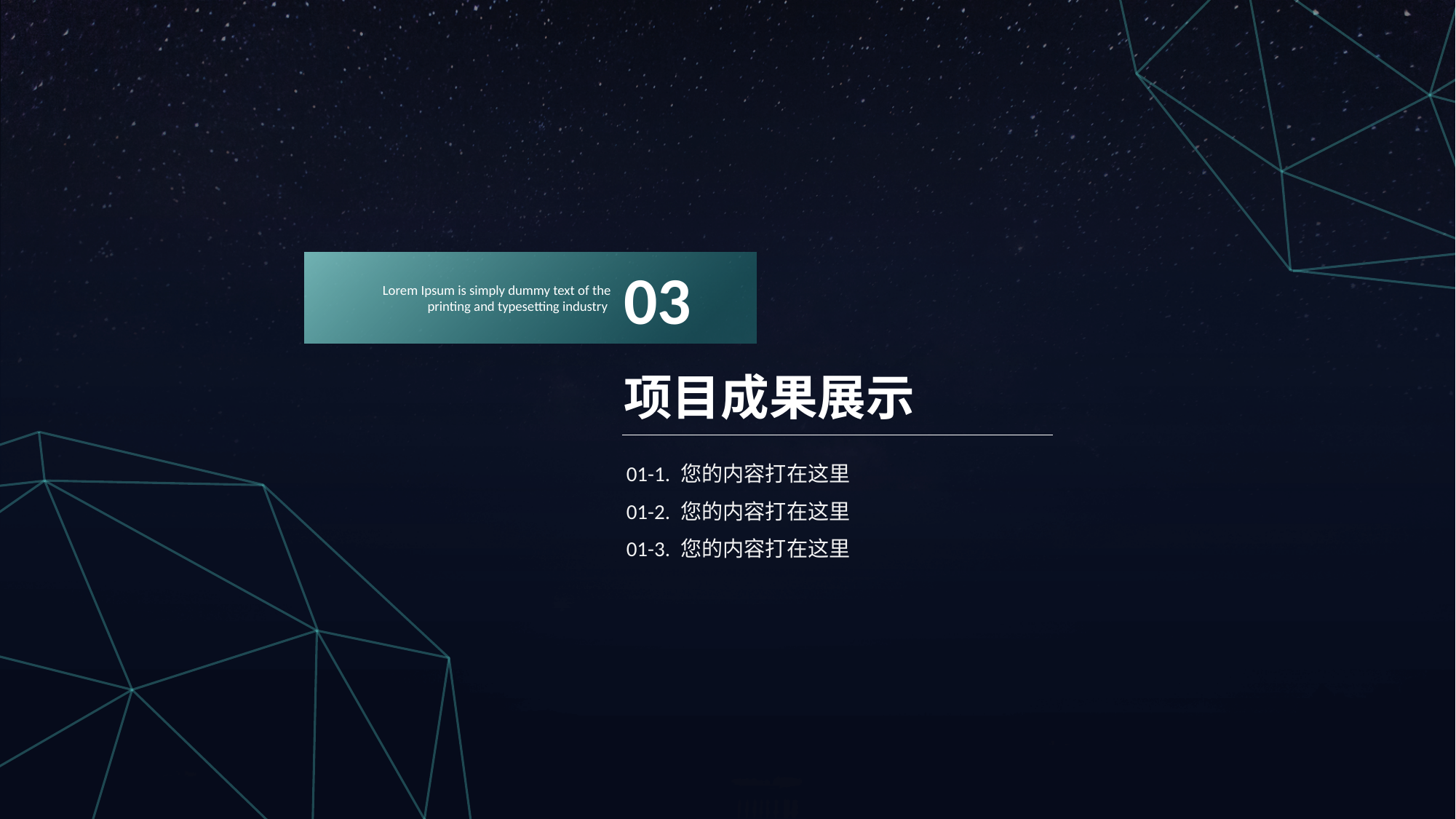

03

Lorem Ipsum is simply dummy text of the printing and typesetting industry
项目成果展示

01-1. 您的内容打在这里
01-2. 您的内容打在这里
01-3. 您的内容打在这里